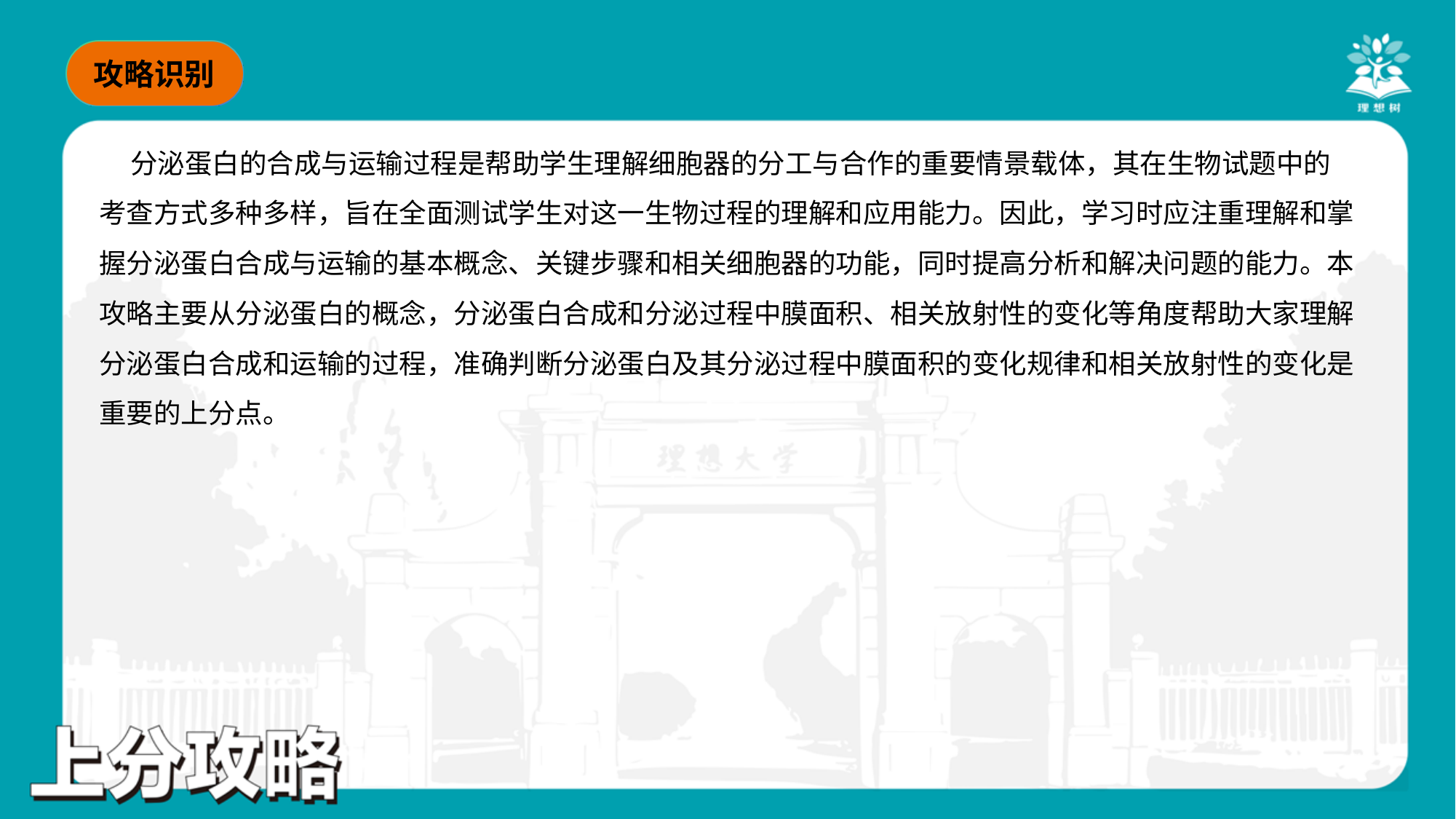

分泌蛋白的合成与运输过程是帮助学生理解细胞器的分工与合作的重要情景载体，其在生物试题中的
考查方式多种多样，旨在全面测试学生对这一生物过程的理解和应用能力。因此，学习时应注重理解和掌
握分泌蛋白合成与运输的基本概念、关键步骤和相关细胞器的功能，同时提高分析和解决问题的能力。本
攻略主要从分泌蛋白的概念，分泌蛋白合成和分泌过程中膜面积、相关放射性的变化等角度帮助大家理解
分泌蛋白合成和运输的过程，准确判断分泌蛋白及其分泌过程中膜面积的变化规律和相关放射性的变化是
重要的上分点。